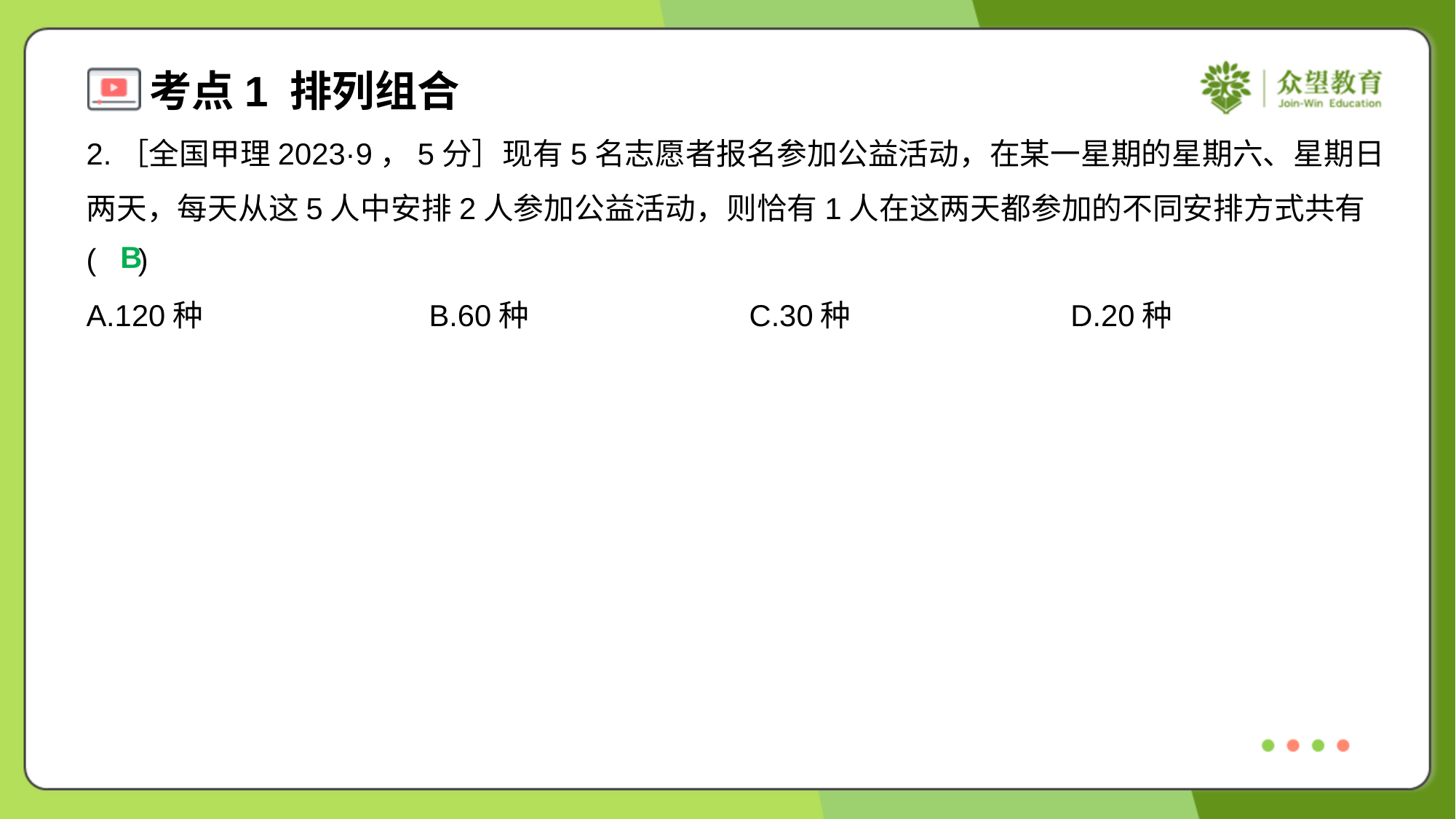

2.［全国甲理2023·9，5分］现有5名志愿者报名参加公益活动，在某一星期的星期六、星期日
两天，每天从这5人中安排2人参加公益活动，则恰有1人在这两天都参加的不同安排方式共有
(     )
B
A.120种	B.60种	C.30种	D.20种